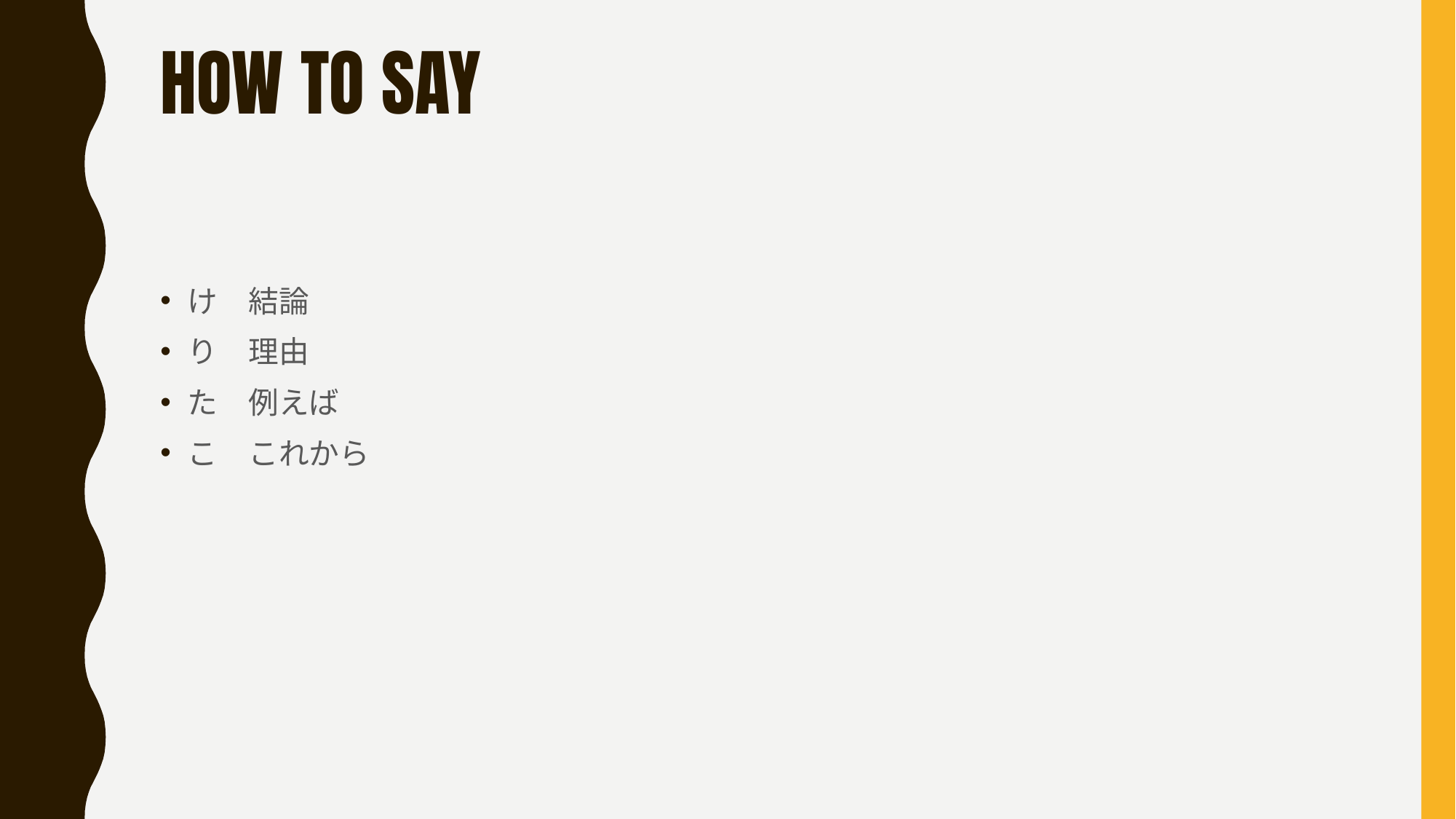

# HOW TO SAY
け　結論
り　理由
た　例えば
こ　これから